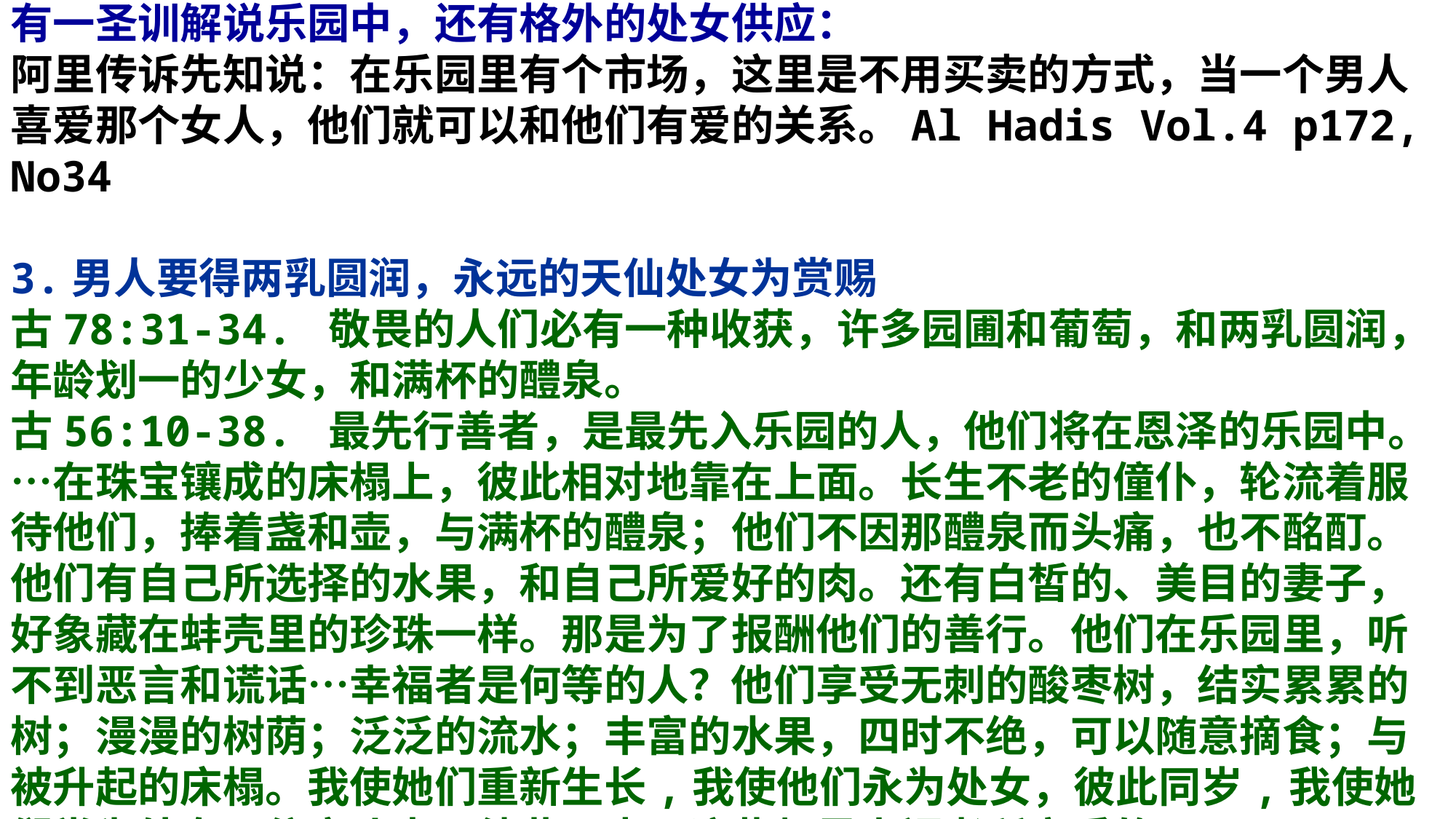

有一圣训解说乐园中，还有格外的处女供应：
阿里传诉先知说：在乐园里有个市场，这里是不用买卖的方式，当一个男人喜爱那个女人，他们就可以和他们有爱的关系。Al Hadis Vol.4 p172, No34

3.男人要得两乳圆润，永远的天仙处女为赏赐
古78:31-34. 敬畏的人们必有一种收获，许多园圃和葡萄，和两乳圆润，年龄划一的少女，和满杯的醴泉。
古56:10-38. 最先行善者，是最先入乐园的人，他们将在恩泽的乐园中。…在珠宝镶成的床榻上，彼此相对地靠在上面。长生不老的僮仆，轮流着服待他们，捧着盏和壶，与满杯的醴泉；他们不因那醴泉而头痛，也不酩酊。他们有自己所选择的水果，和自己所爱好的肉。还有白皙的、美目的妻子，好象藏在蚌壳里的珍珠一样。那是为了报酬他们的善行。他们在乐园里，听不到恶言和谎话…幸福者是何等的人？他们享受无刺的酸枣树，结实累累的树；漫漫的树荫；泛泛的流水；丰富的水果，四时不绝，可以随意摘食；与被升起的床榻。我使她们重新生长,我使他们永为处女，彼此同岁,我使她们常为处女，依恋丈夫，彼此同岁；这些都是幸福者所享受的…